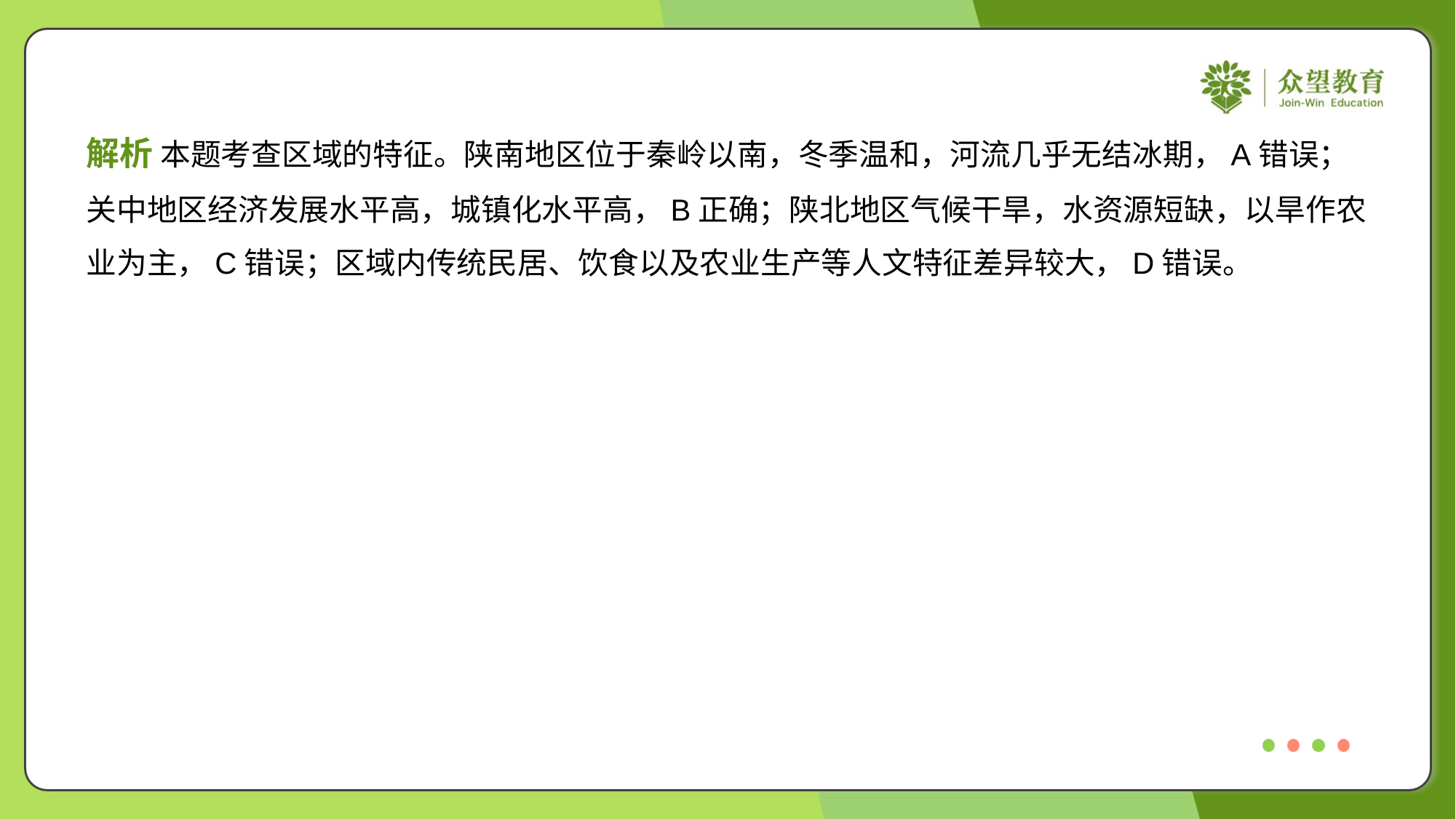

解析 本题考查区域的特征。陕南地区位于秦岭以南，冬季温和，河流几乎无结冰期，A错误；
关中地区经济发展水平高，城镇化水平高，B正确；陕北地区气候干旱，水资源短缺，以旱作农
业为主，C错误；区域内传统民居、饮食以及农业生产等人文特征差异较大，D错误。